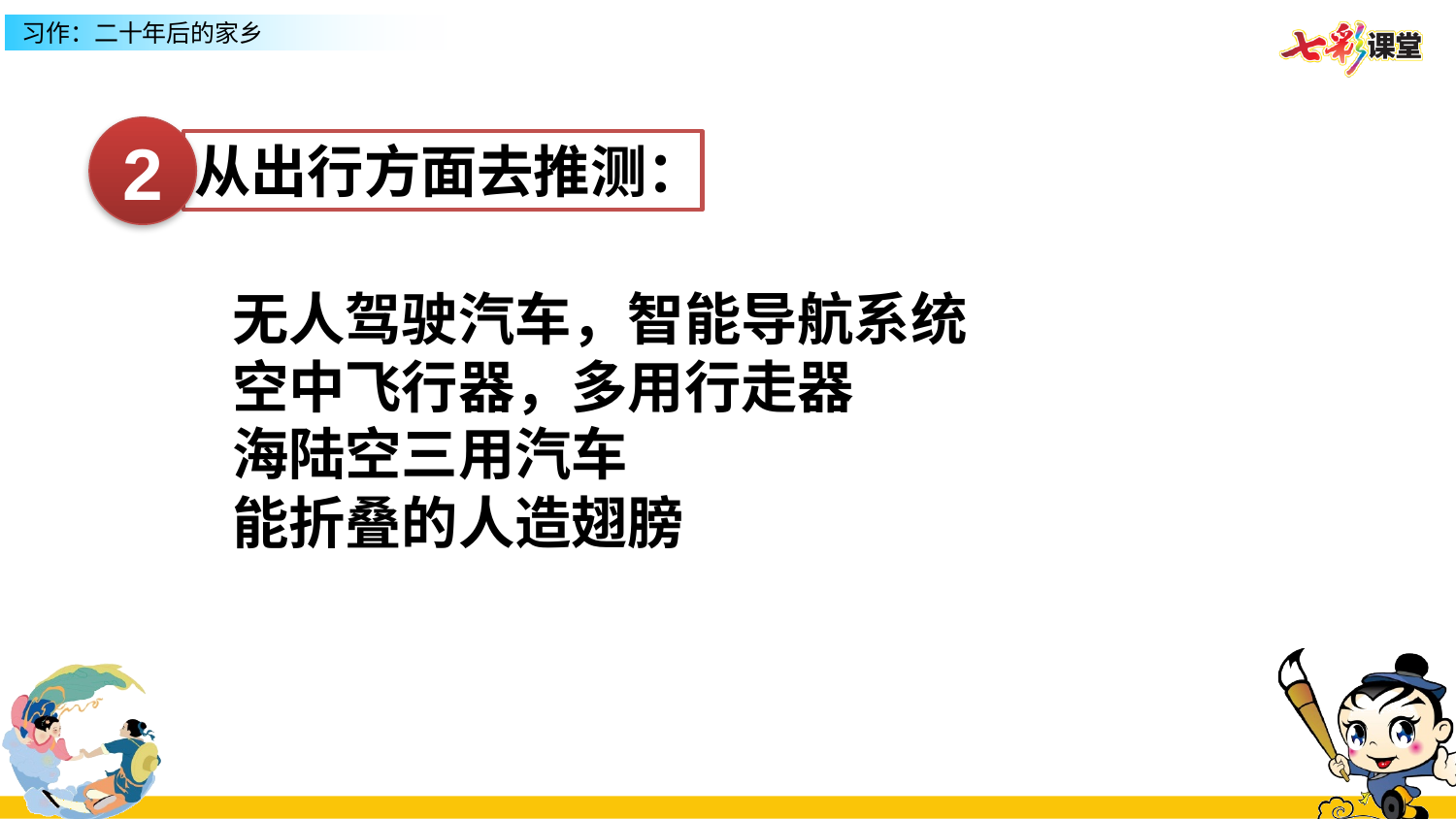

2
从出行方面去推测：
无人驾驶汽车，智能导航系统
空中飞行器，多用行走器
海陆空三用汽车
能折叠的人造翅膀